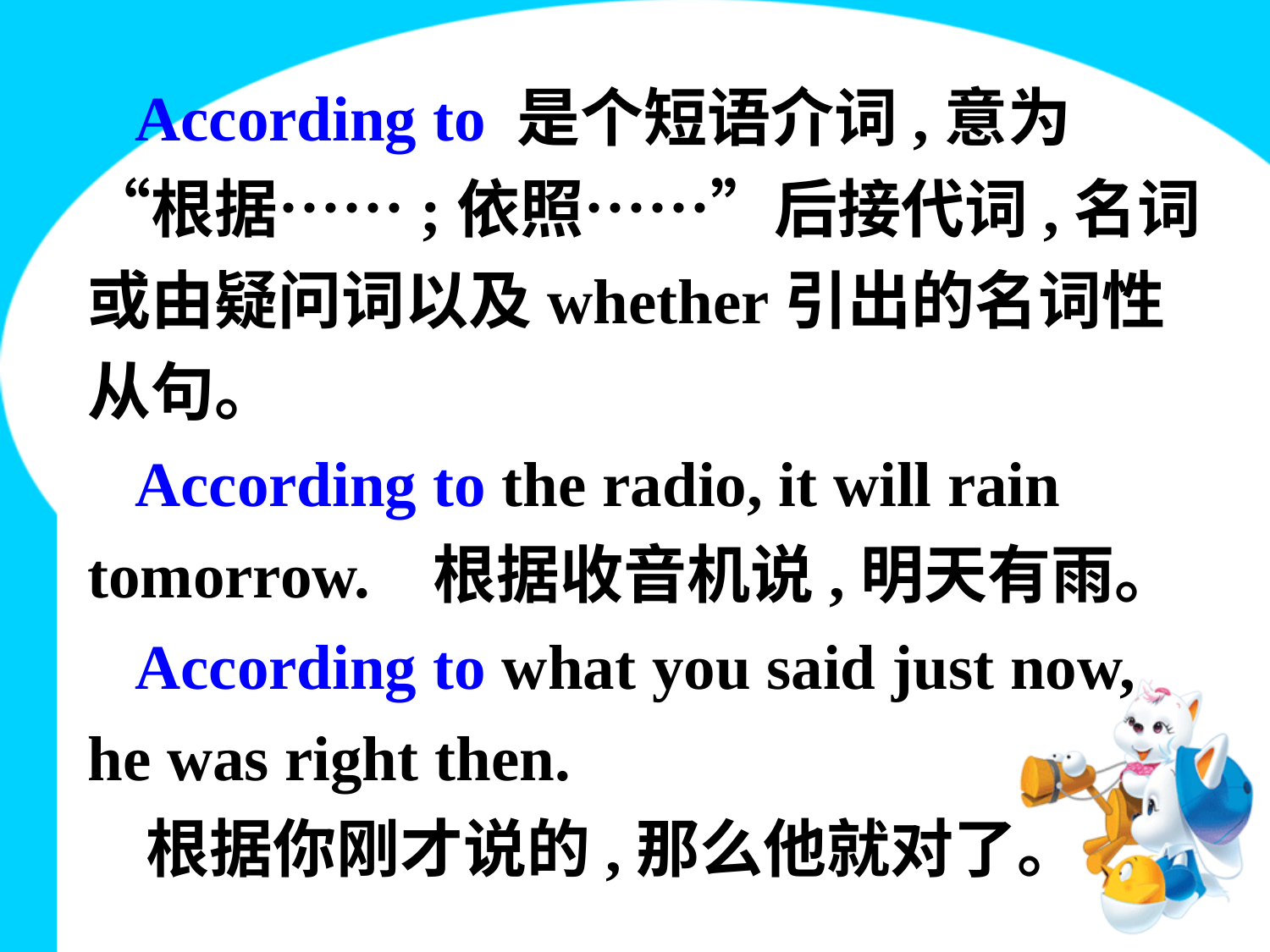

According to 是个短语介词,意为 “根据……;依照……”后接代词,名词或由疑问词以及whether引出的名词性从句。
   According to the radio, it will rain tomorrow.   根据收音机说,明天有雨。
   According to what you said just now, he was right then.
   根据你刚才说的,那么他就对了。